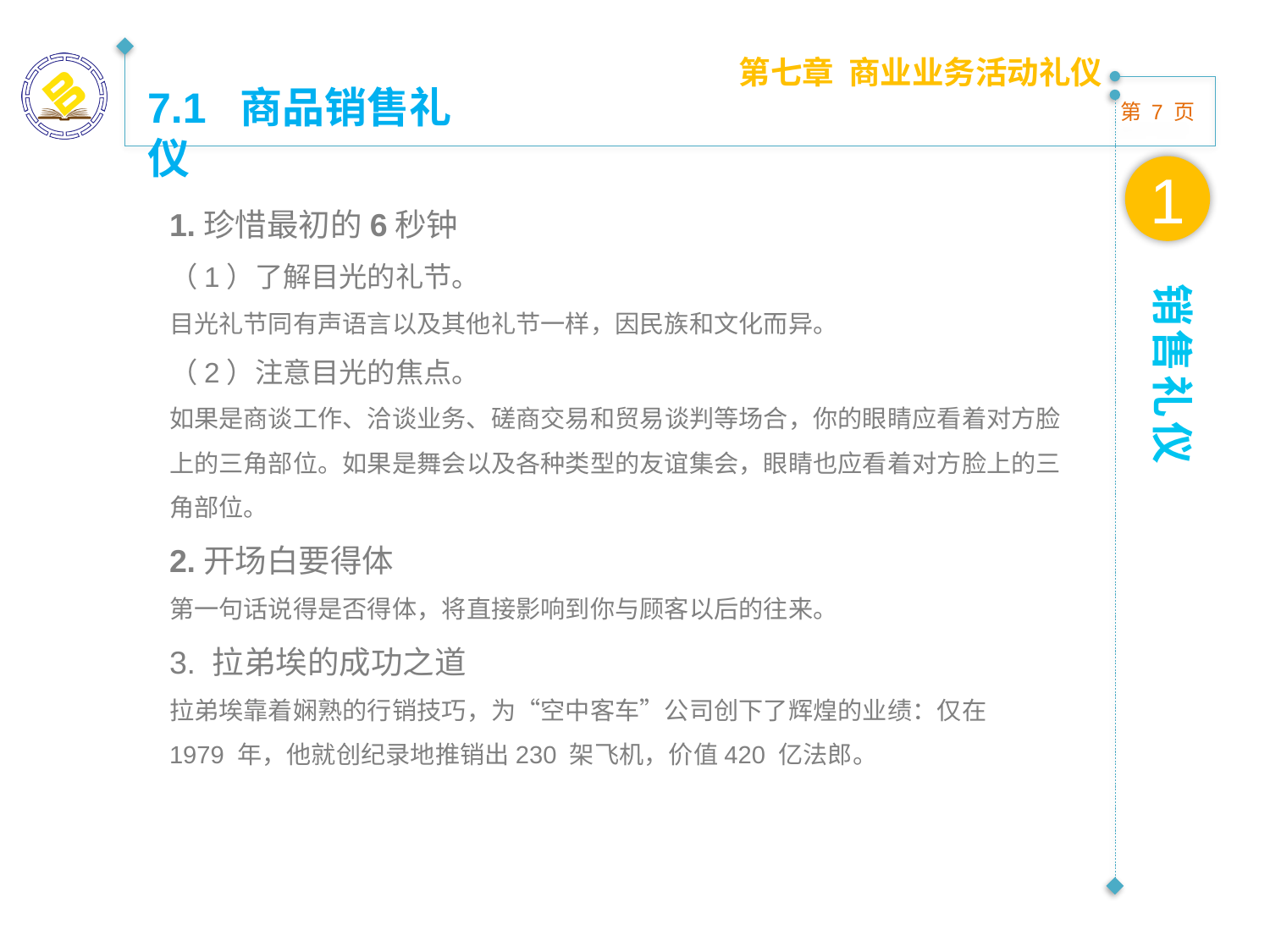

第七章  商业业务活动礼仪
7.1  商品销售礼仪
1
1.珍惜最初的6秒钟
（1）了解目光的礼节。
目光礼节同有声语言以及其他礼节一样，因民族和文化而异。
（2）注意目光的焦点。
如果是商谈工作、洽谈业务、磋商交易和贸易谈判等场合，你的眼睛应看着对方脸上的三角部位。如果是舞会以及各种类型的友谊集会，眼睛也应看着对方脸上的三角部位。
2.开场白要得体
第一句话说得是否得体，将直接影响到你与顾客以后的往来。
3. 拉弟埃的成功之道
拉弟埃靠着娴熟的行销技巧，为“空中客车”公司创下了辉煌的业绩：仅在
1979 年，他就创纪录地推销出230 架飞机，价值420 亿法郎。
销售礼仪